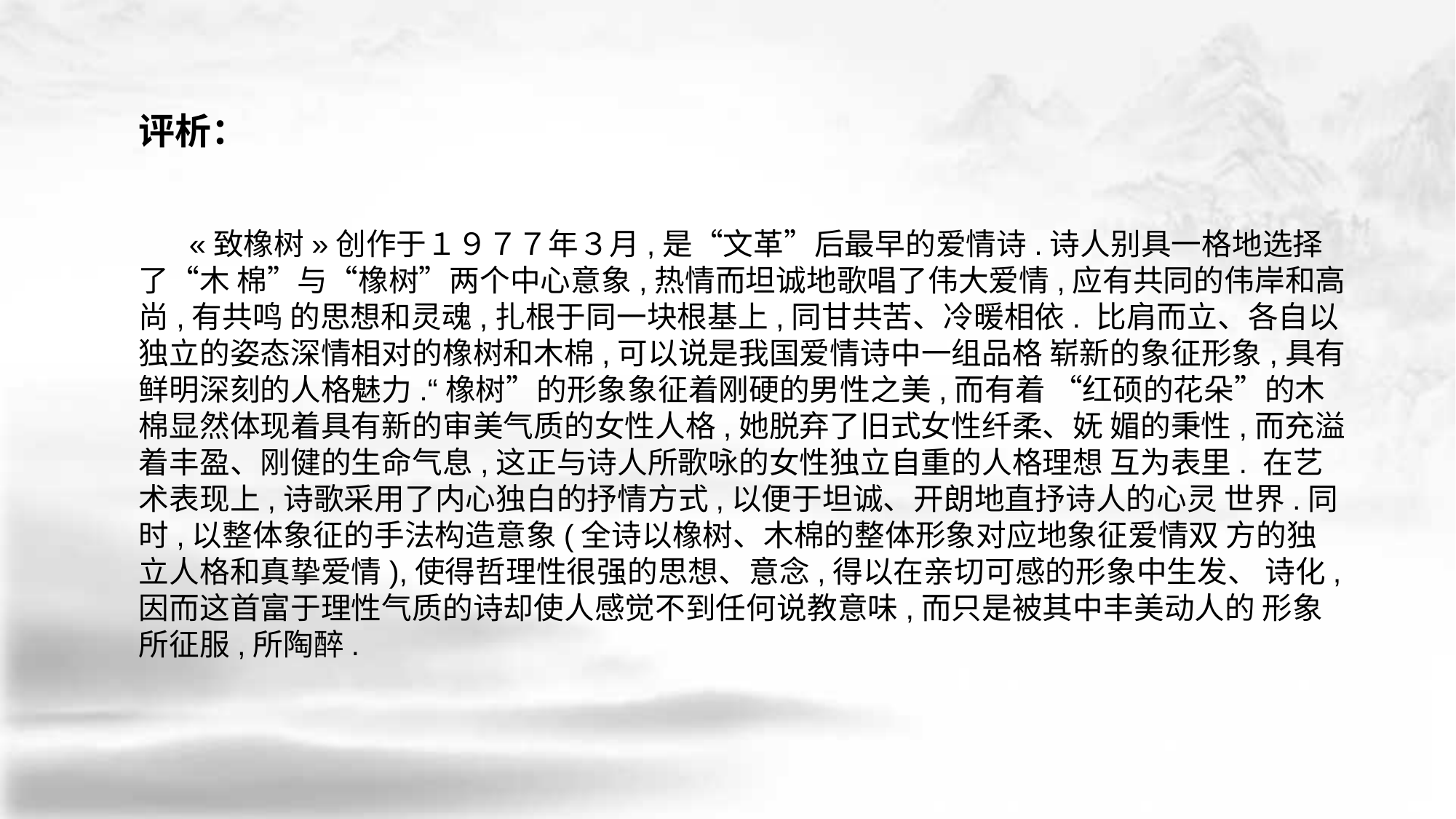

评析：

      «致橡树»创作于１９７７年３月,是“文革”后最早的爱情诗.诗人别具一格地选择了“木 棉”与“橡树”两个中心意象,热情而坦诚地歌唱了伟大爱情,应有共同的伟岸和高尚,有共鸣 的思想和灵魂,扎根于同一块根基上,同甘共苦、冷暖相依. 比肩而立、各自以独立的姿态深情相对的橡树和木棉,可以说是我国爱情诗中一组品格 崭新的象征形象,具有鲜明深刻的人格魅力.“橡树”的形象象征着刚硬的男性之美,而有着 “红硕的花朵”的木棉显然体现着具有新的审美气质的女性人格,她脱弃了旧式女性纤柔、妩 媚的秉性,而充溢着丰盈、刚健的生命气息,这正与诗人所歌咏的女性独立自重的人格理想 互为表里. 在艺术表现上,诗歌采用了内心独白的抒情方式,以便于坦诚、开朗地直抒诗人的心灵 世界.同时,以整体象征的手法构造意象(全诗以橡树、木棉的整体形象对应地象征爱情双 方的独立人格和真挚爱情),使得哲理性很强的思想、意念,得以在亲切可感的形象中生发、 诗化,因而这首富于理性气质的诗却使人感觉不到任何说教意味,而只是被其中丰美动人的 形象所征服,所陶醉.